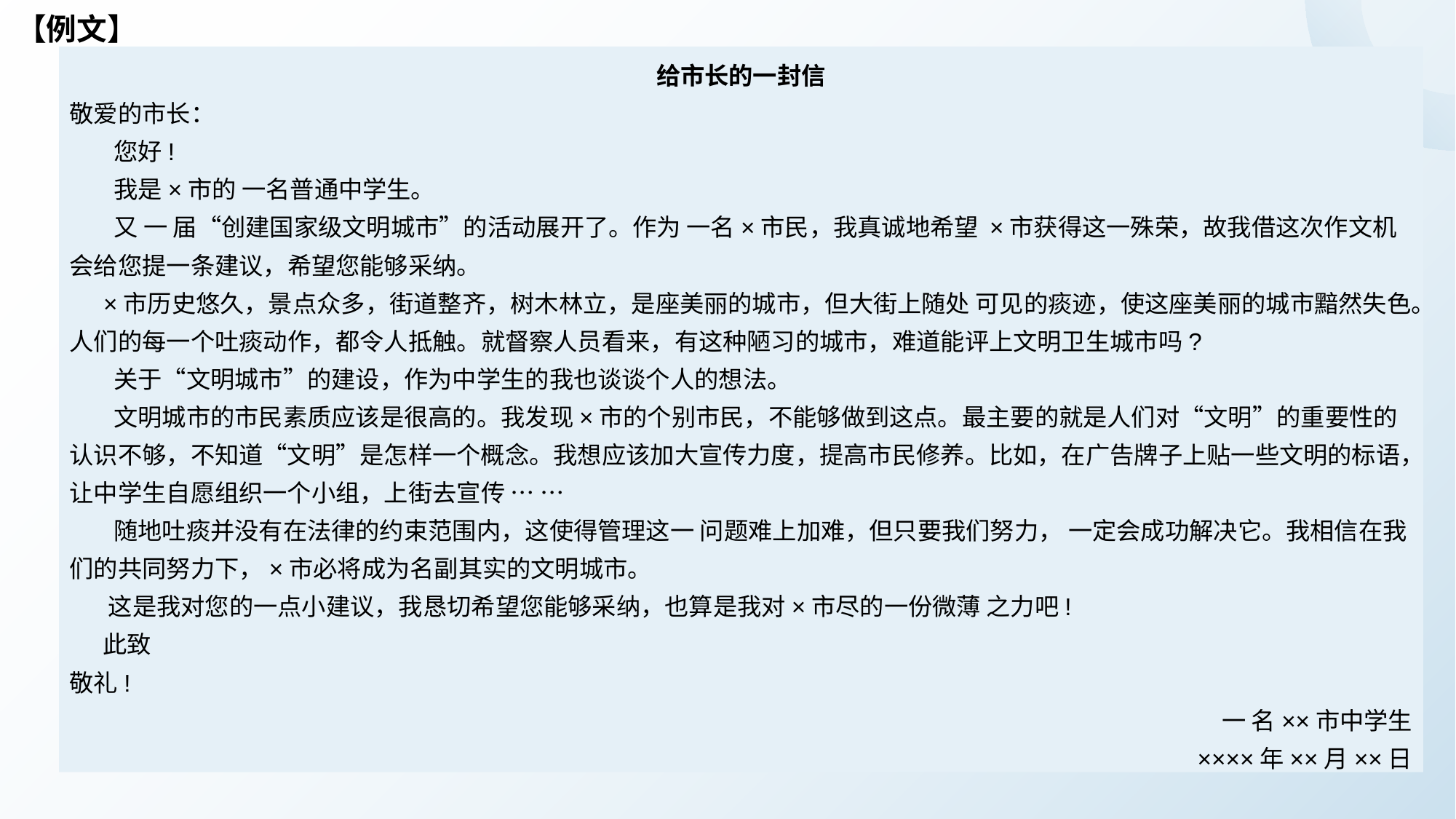

# 【例文】
给市长的一封信
敬爱的市长：
       您好!
       我是×市的 一名普通中学生。
       又 一 届“创建国家级文明城市”的活动展开了。作为 一名×市民，我真诚地希望 ×市获得这一殊荣，故我借这次作文机会给您提一条建议，希望您能够采纳。
     ×市历史悠久，景点众多，街道整齐，树木林立，是座美丽的城市，但大街上随处 可见的痰迹，使这座美丽的城市黯然失色。人们的每一个吐痰动作，都令人抵触。就督察人员看来，有这种陋习的城市，难道能评上文明卫生城市吗?
       关于“文明城市”的建设，作为中学生的我也谈谈个人的想法。
       文明城市的市民素质应该是很高的。我发现×市的个别市民，不能够做到这点。最主要的就是人们对“文明”的重要性的认识不够，不知道“文明”是怎样一个概念。我想应该加大宣传力度，提高市民修养。比如，在广告牌子上贴一些文明的标语，让中学生自愿组织一个小组，上街去宣传 … …
       随地吐痰并没有在法律的约束范围内，这使得管理这一 问题难上加难，但只要我们努力， 一定会成功解决它。我相信在我们的共同努力下，×市必将成为名副其实的文明城市。
      这是我对您的一点小建议，我恳切希望您能够采纳，也算是我对×市尽的一份微薄 之力吧!
     此致
敬礼!
一 名××市中学生
××××年××月××日